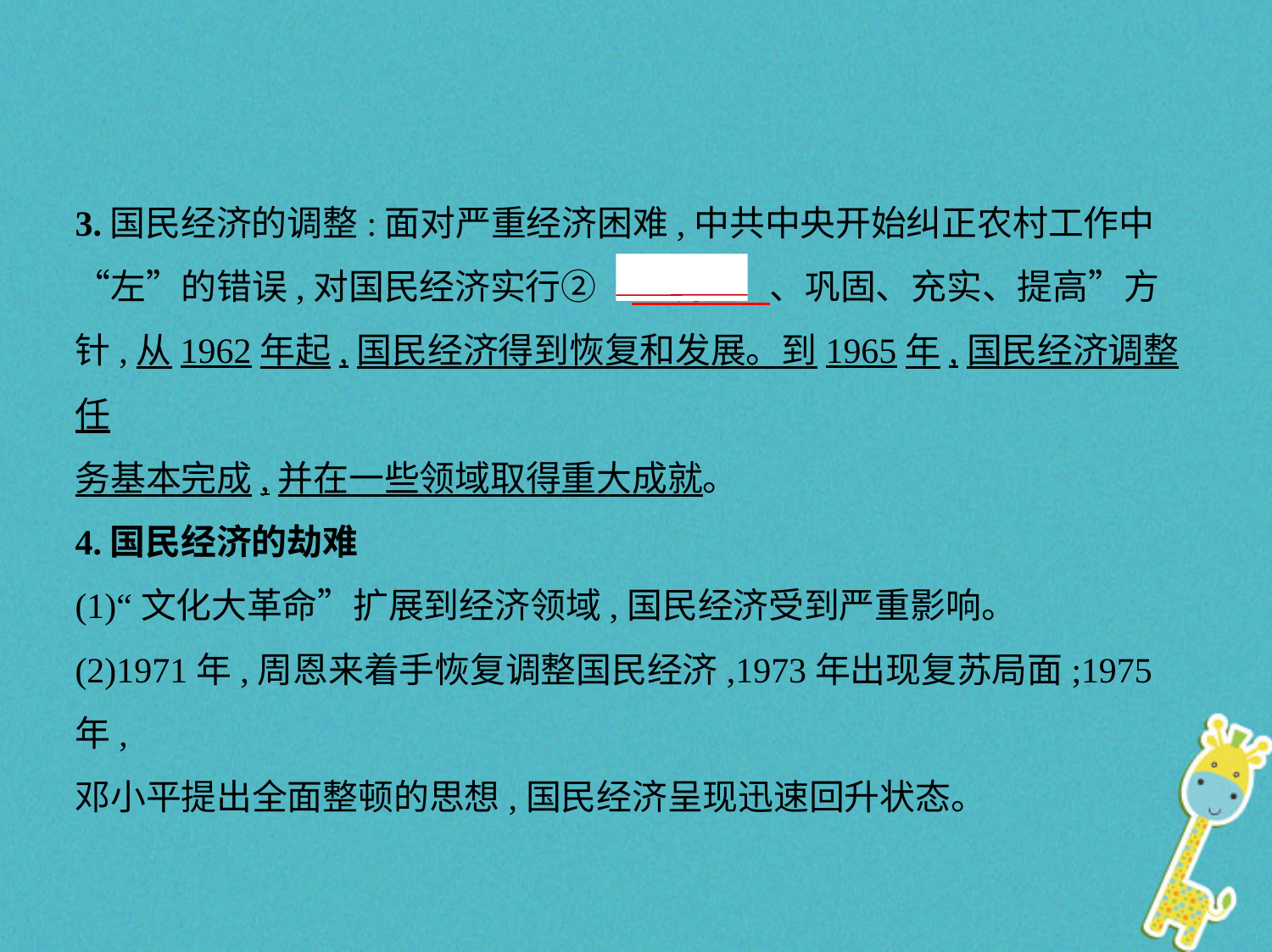

3.国民经济的调整:面对严重经济困难,中共中央开始纠正农村工作中
“左”的错误,对国民经济实行②“　调整    、巩固、充实、提高”方
针,从1962年起,国民经济得到恢复和发展。到1965年,国民经济调整任
务基本完成,并在一些领域取得重大成就。
4.国民经济的劫难
(1)“文化大革命”扩展到经济领域,国民经济受到严重影响。
(2)1971年,周恩来着手恢复调整国民经济,1973年出现复苏局面;1975年,
邓小平提出全面整顿的思想,国民经济呈现迅速回升状态。